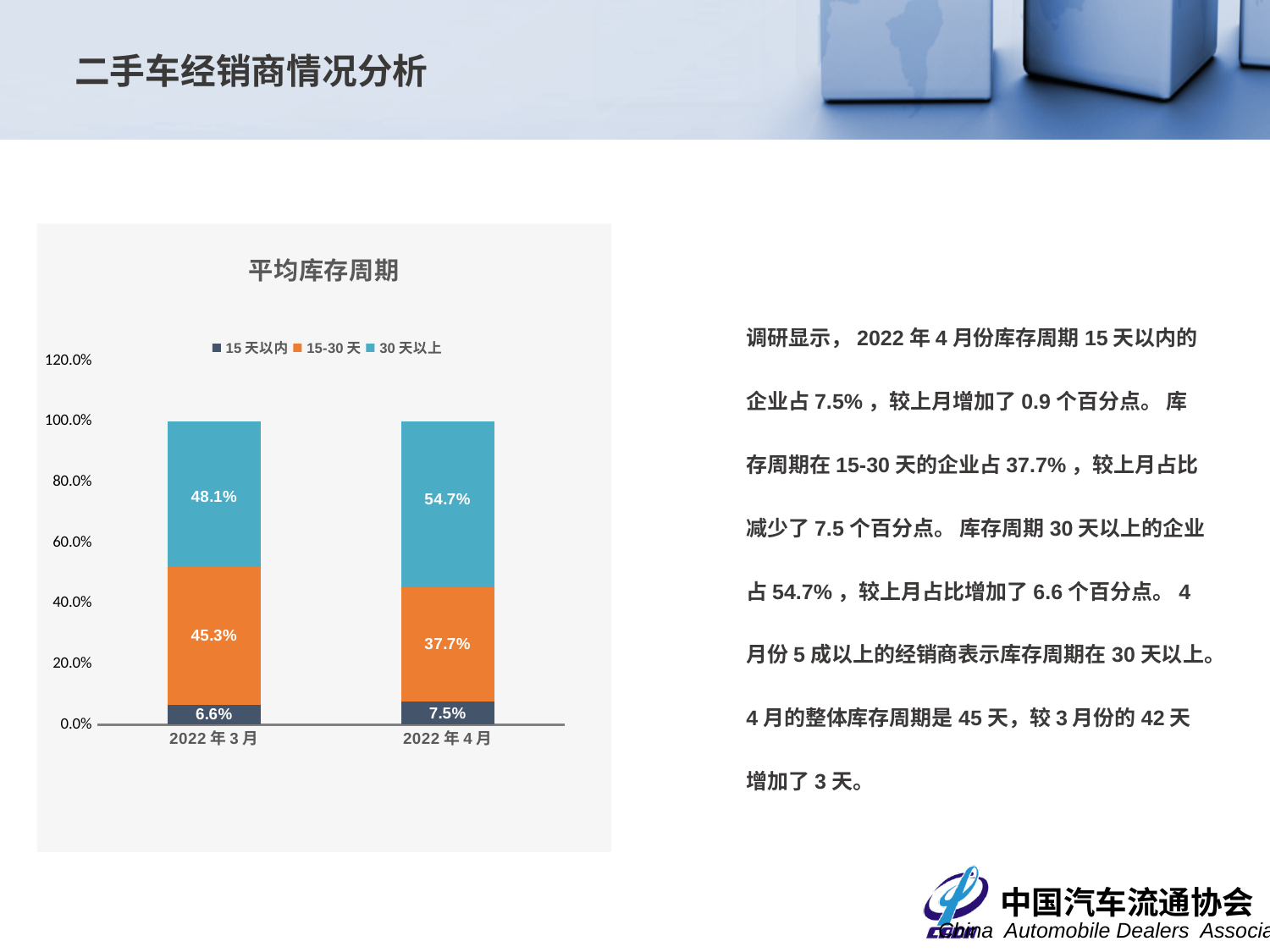

二手车经销商情况分析

### Chart: 平均库存周期

| Category | 15天以内 | 15-30天 | 30天以上 |
|---|---|---|---|
| 44621 | 0.0660377358490566 | 0.4528301886792453 | 0.4811320754716981 |
| 44652 | 0.07547169811320754 | 0.37735849056603776 | 0.5471698113207547 |
调研显示，2022年4月份库存周期15天以内的企业占7.5%，较上月增加了0.9个百分点。 库存周期在15-30天的企业占37.7%，较上月占比减少了7.5个百分点。 库存周期30天以上的企业占54.7%，较上月占比增加了6.6个百分点。4月份5成以上的经销商表示库存周期在30天以上。
4月的整体库存周期是45天，较3月份的42天增加了3天。